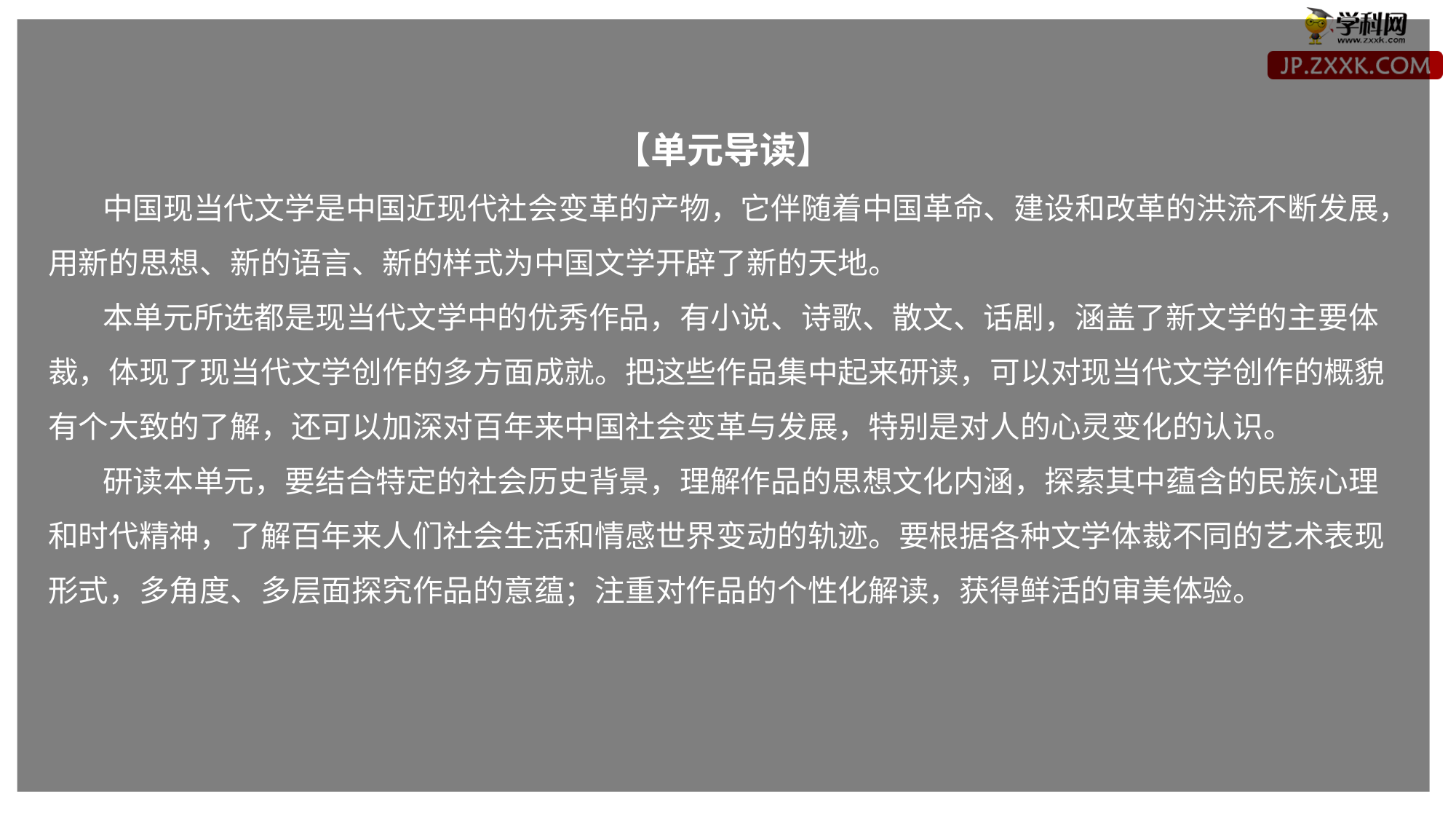

【单元导读】
中国现当代文学是中国近现代社会变革的产物，它伴随着中国革命、建设和改革的洪流不断发展，用新的思想、新的语言、新的样式为中国文学开辟了新的天地。
本单元所选都是现当代文学中的优秀作品，有小说、诗歌、散文、话剧，涵盖了新文学的主要体裁，体现了现当代文学创作的多方面成就。把这些作品集中起来研读，可以对现当代文学创作的概貌有个大致的了解，还可以加深对百年来中国社会变革与发展，特别是对人的心灵变化的认识。
研读本单元，要结合特定的社会历史背景，理解作品的思想文化内涵，探索其中蕴含的民族心理和时代精神，了解百年来人们社会生活和情感世界变动的轨迹。要根据各种文学体裁不同的艺术表现形式，多角度、多层面探究作品的意蕴；注重对作品的个性化解读，获得鲜活的审美体验。